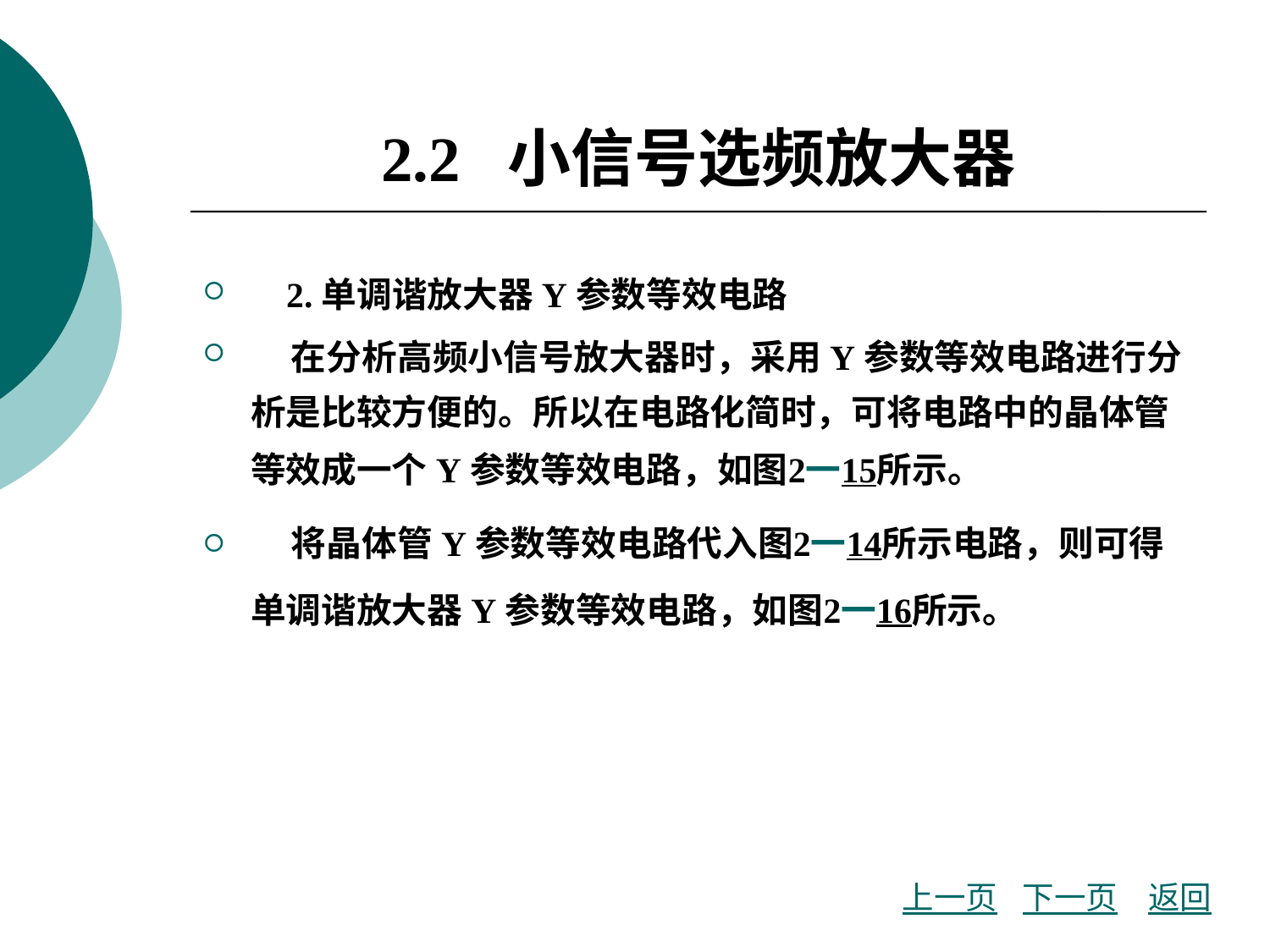

# 2.2  小信号选频放大器
    2.单调谐放大器Y参数等效电路
    在分析高频小信号放大器时，采用Y参数等效电路进行分析是比较方便的。所以在电路化简时，可将电路中的晶体管等效成一个Y参数等效电路，如图2一15所示。
    将晶体管Y参数等效电路代入图2一14所示电路，则可得单调谐放大器Y参数等效电路，如图2一16所示。
上一页
下一页
返回